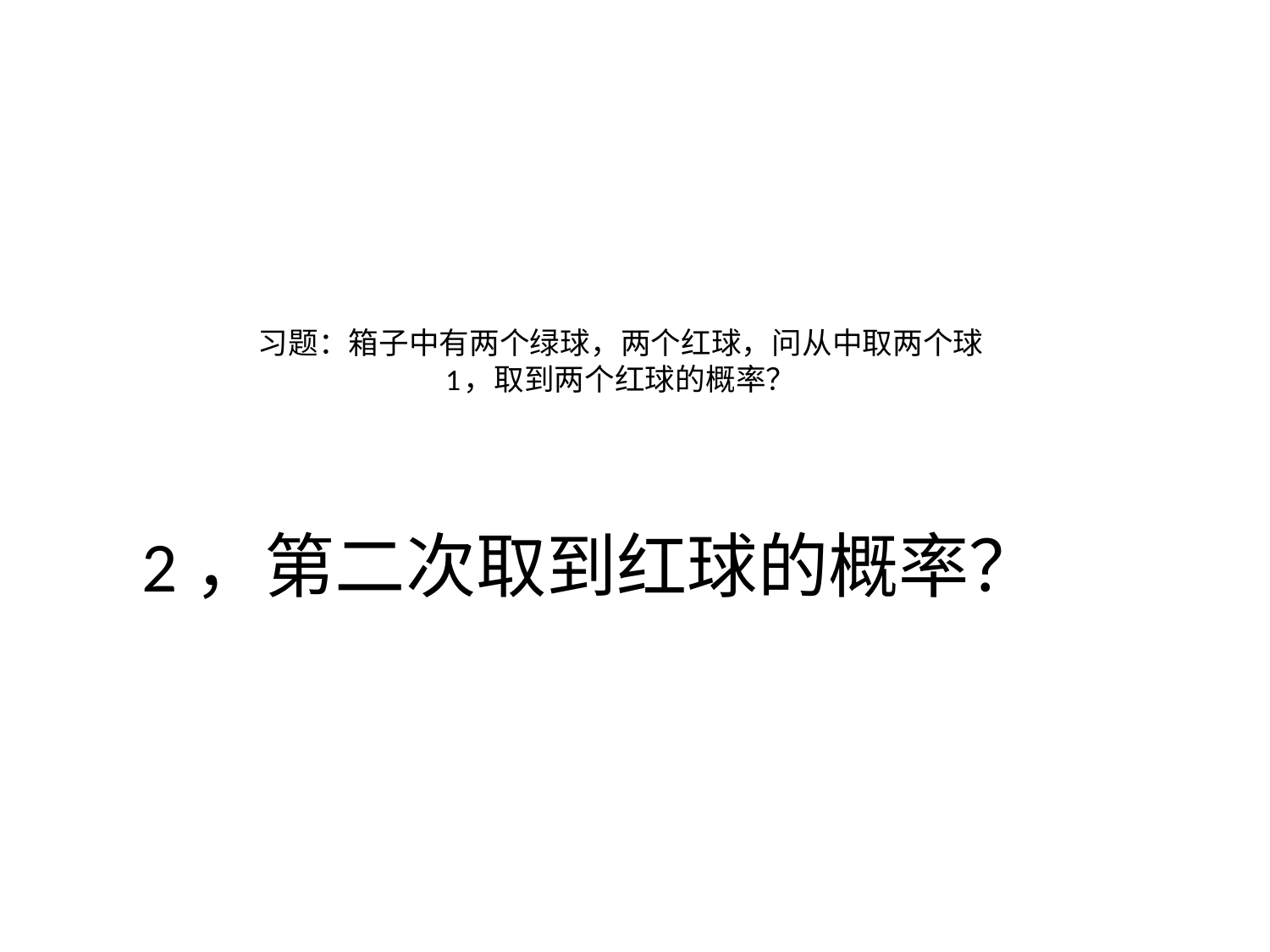

# 习题：箱子中有两个绿球，两个红球，问从中取两个球 1，取到两个红球的概率？
2，第二次取到红球的概率？